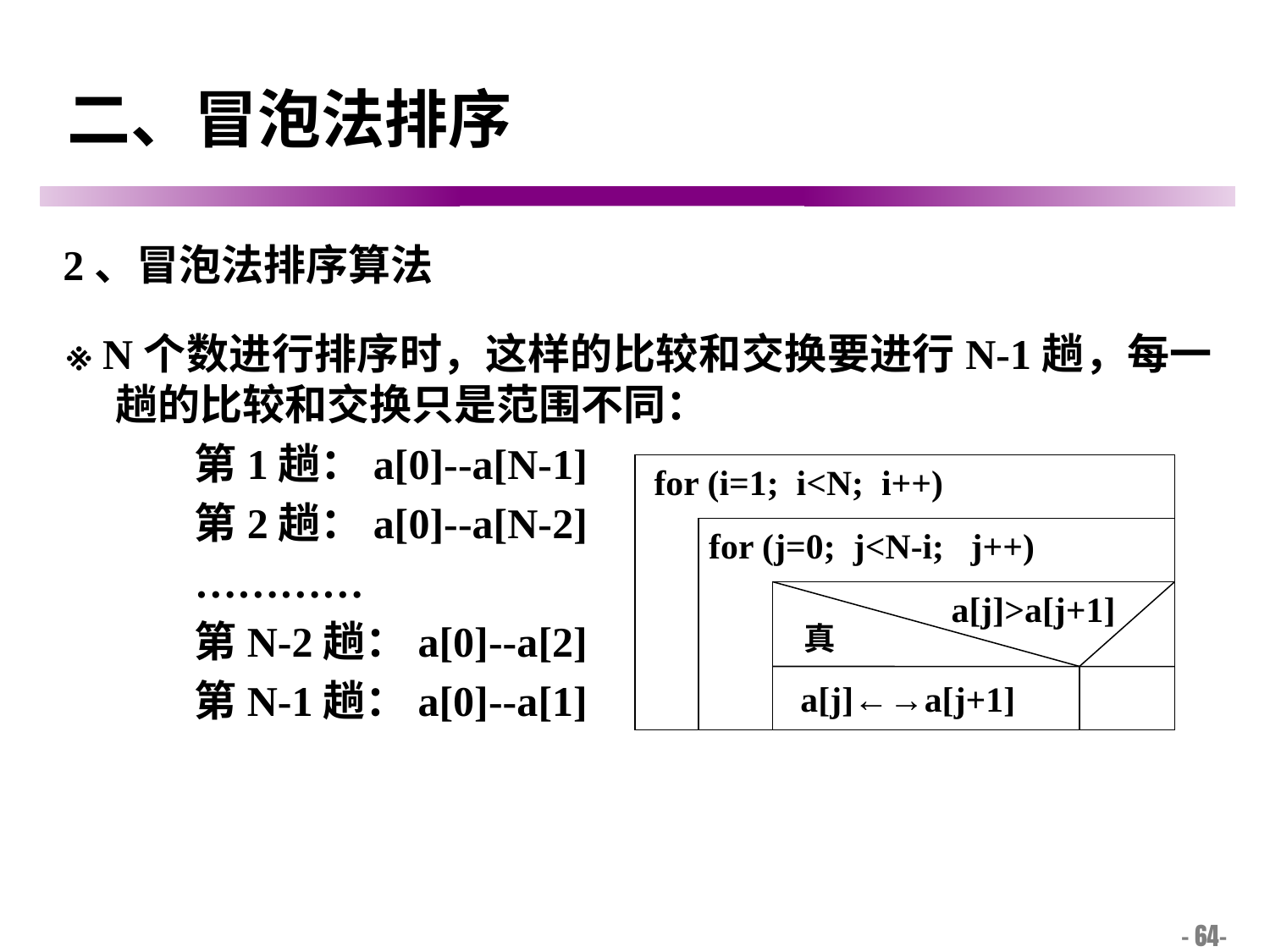

# 二、冒泡法排序
2、冒泡法排序算法
※ N个数进行排序时，这样的比较和交换要进行N-1趟，每一趟的比较和交换只是范围不同：
第1趟：a[0]--a[N-1]
第2趟：a[0]--a[N-2]
…………
第N-2趟：a[0]--a[2]
第N-1趟：a[0]--a[1]
 for (i=1;  i<N;  i++)
for (j=0;  j<N-i;   j++)

a[j]>a[j+1]
真
  a[j]←→a[j+1]
 - 64-